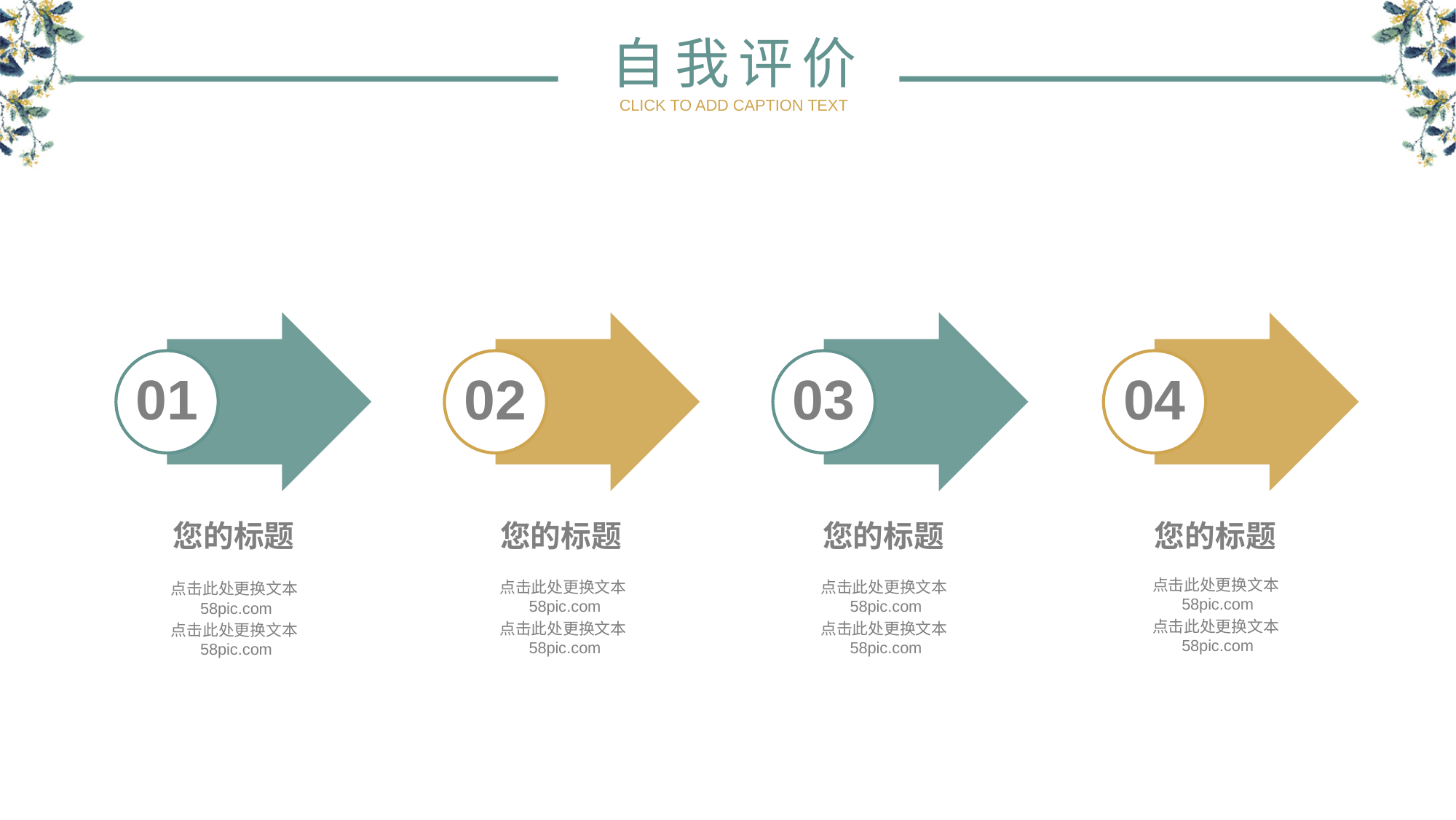

自我评价

CLICK TO ADD CAPTION TEXT

01

02

03

04
您的标题
您的标题
您的标题
您的标题
点击此处更换文本58pic.com
点击此处更换文本58pic.com
点击此处更换文本58pic.com
点击此处更换文本58pic.com
点击此处更换文本58pic.com
点击此处更换文本58pic.com
点击此处更换文本58pic.com
点击此处更换文本58pic.com